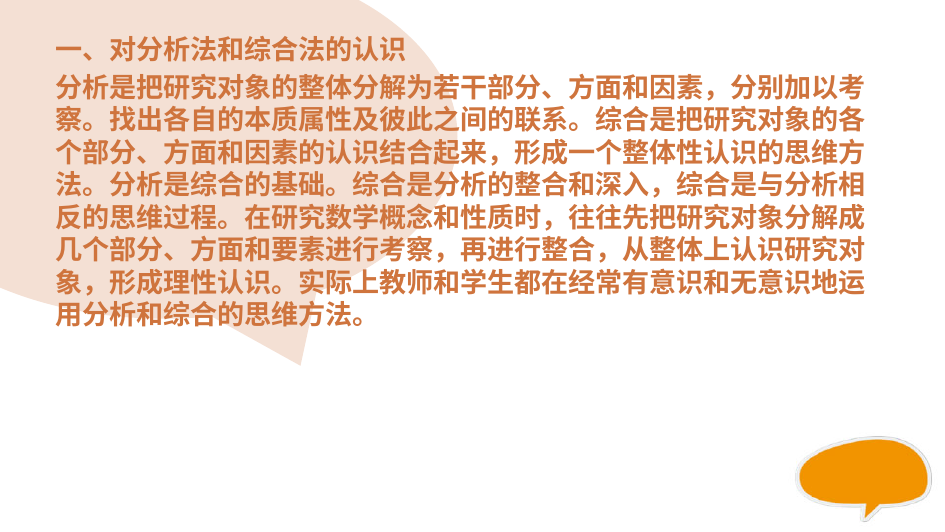

一、对分析法和综合法的认识
分析是把研究对象的整体分解为若干部分、方面和因素，分别加以考察。找出各自的本质属性及彼此之间的联系。综合是把研究对象的各个部分、方面和因素的认识结合起来，形成一个整体性认识的思维方法。分析是综合的基础。综合是分析的整合和深入，综合是与分析相反的思维过程。在研究数学概念和性质时，往往先把研究对象分解成几个部分、方面和要素进行考察，再进行整合，从整体上认识研究对象，形成理性认识。实际上教师和学生都在经常有意识和无意识地运用分析和综合的思维方法。